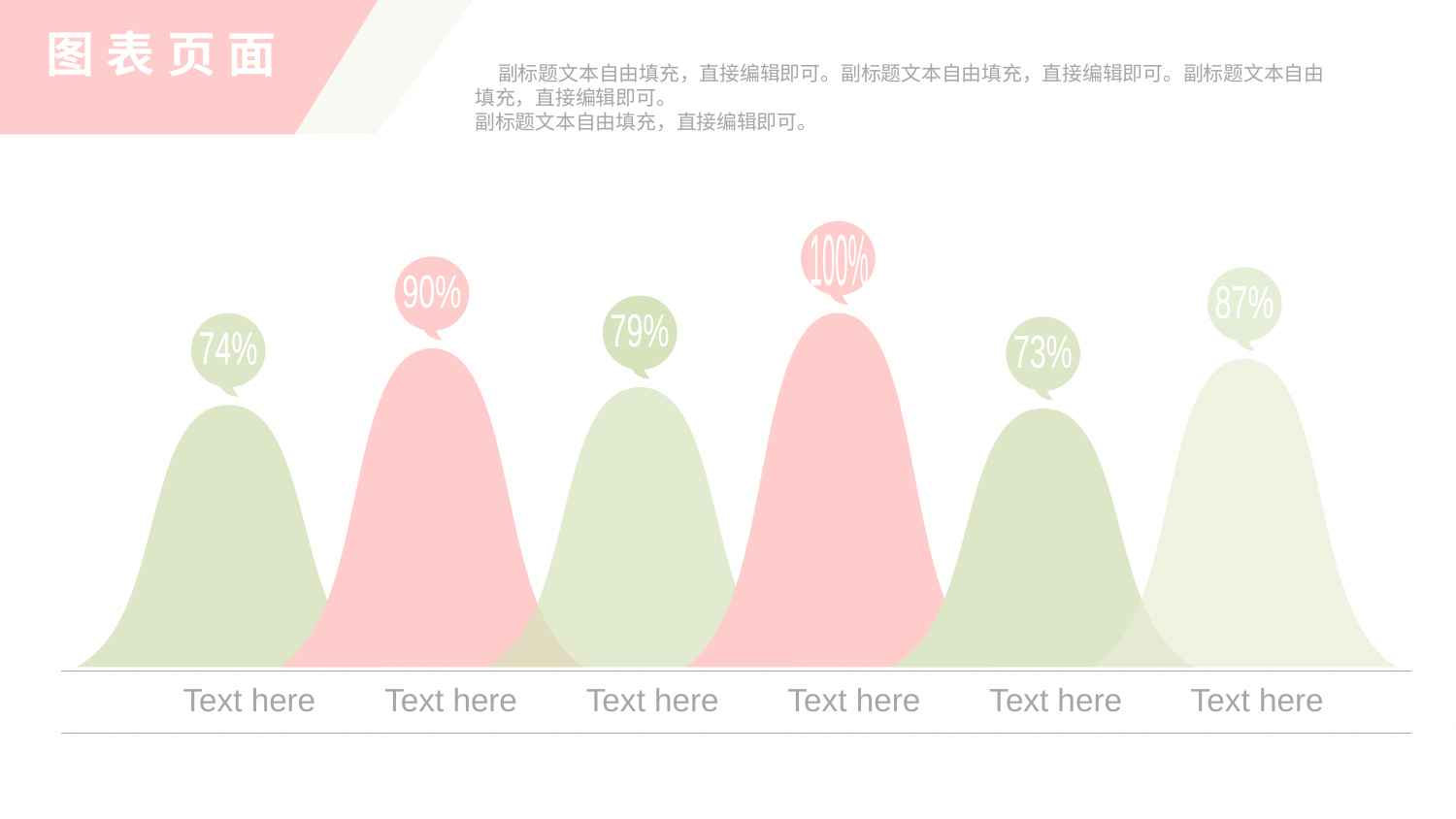

图表页面
    副标题文本自由填充，直接编辑即可。副标题文本自由填充，直接编辑即可。副标题文本自由   填充，直接编辑即可。
副标题文本自由填充，直接编辑即可。

100%

90%
87%

79%

74%
73%

Text here
Text here
Text here
Text here
Text here
Text here